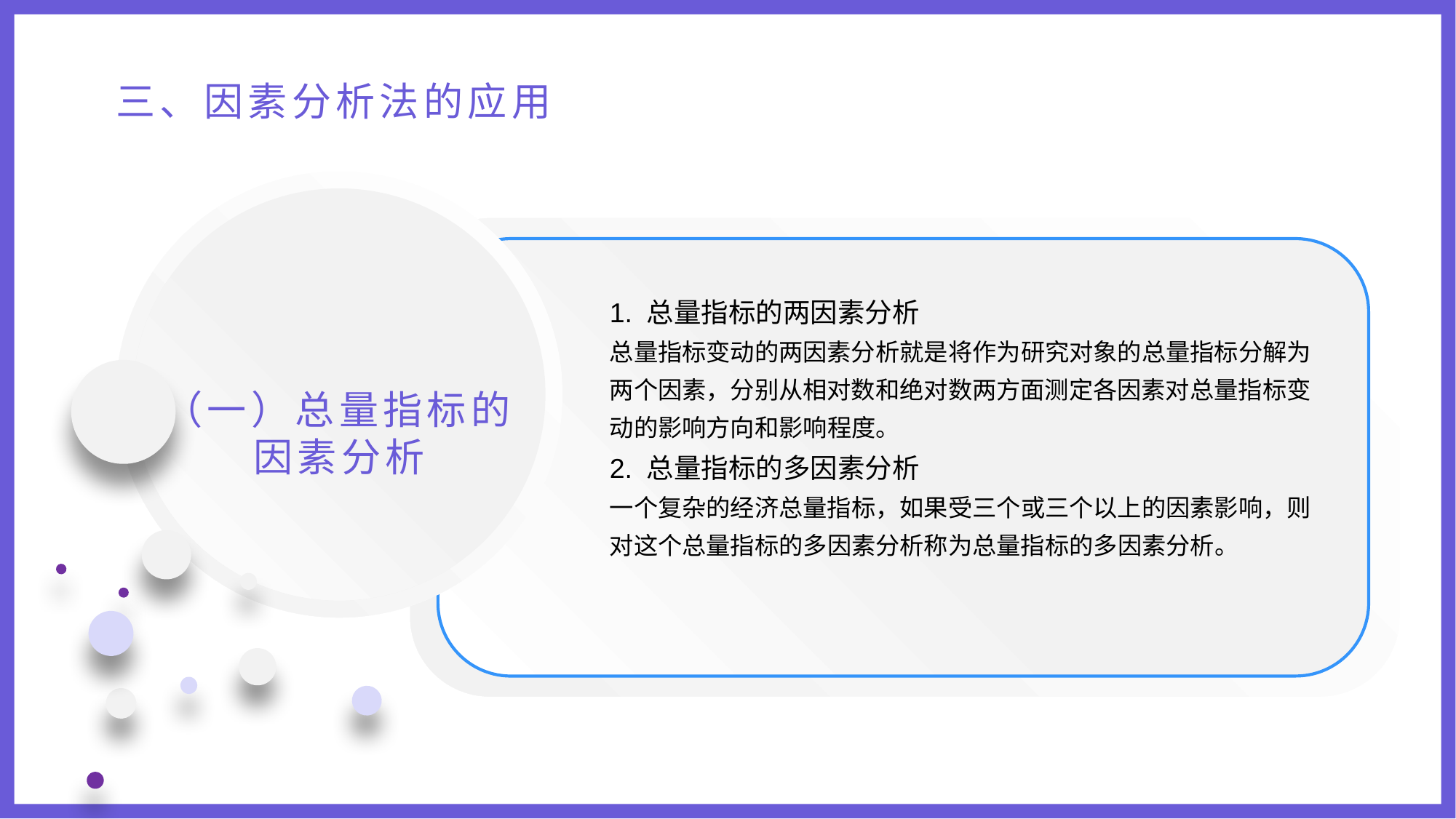

三、因素分析法的应用

1. 总量指标的两因素分析
总量指标变动的两因素分析就是将作为研究对象的总量指标分解为两个因素，分别从相对数和绝对数两方面测定各因素对总量指标变动的影响方向和影响程度。
2. 总量指标的多因素分析
一个复杂的经济总量指标，如果受三个或三个以上的因素影响，则对这个总量指标的多因素分析称为总量指标的多因素分析。

（一）总量指标的因素分析